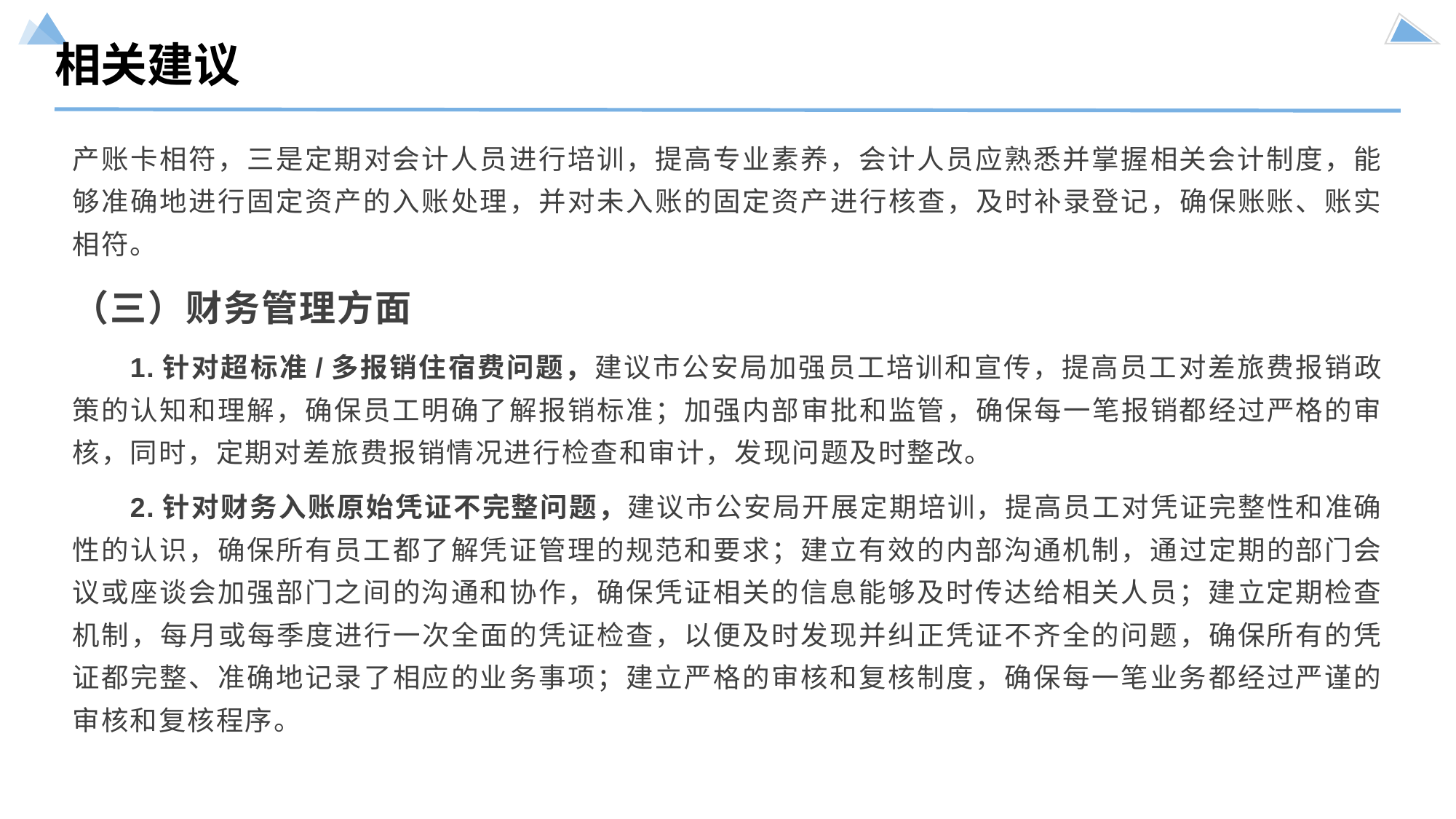

相关建议
产账卡相符，三是定期对会计人员进行培训，提高专业素养，会计人员应熟悉并掌握相关会计制度，能够准确地进行固定资产的入账处理‌，并对未入账的固定资产进行核查，及时补录登记，确保账账、账实相符。
（三）财务管理方面
1.针对超标准/多报销住宿费问题，建议市公安局加强员工培训和宣传，提高员工对差旅费报销政策的认知和理解，确保员工明确了解报销标准；‌加强内部审批和监管，确保每一笔报销都经过严格的审核，同时，定期对差旅费报销情况进行检查和审计，发现问题及时整改。
2.针对财务入账原始凭证不完整问题，建议市公安局开展定期培训，提高员工对凭证完整性和准确性的认识，确保所有员工都了解凭证管理的规范和要求；建立有效的内部沟通机制，通过定期的部门会议或座谈会加强部门之间的沟通和协作，确保凭证相关的信息能够及时传达给相关人员；建立定期检查机制‌，每月或每季度进行一次全面的凭证检查，以便及时发现并纠正凭证不齐全的问题‌，确保所有的凭证都完整、准确地记录了相应的业务事项；建立严格的审核和复核制度，确保每一笔业务都经过严谨的审核和复核程序。‌